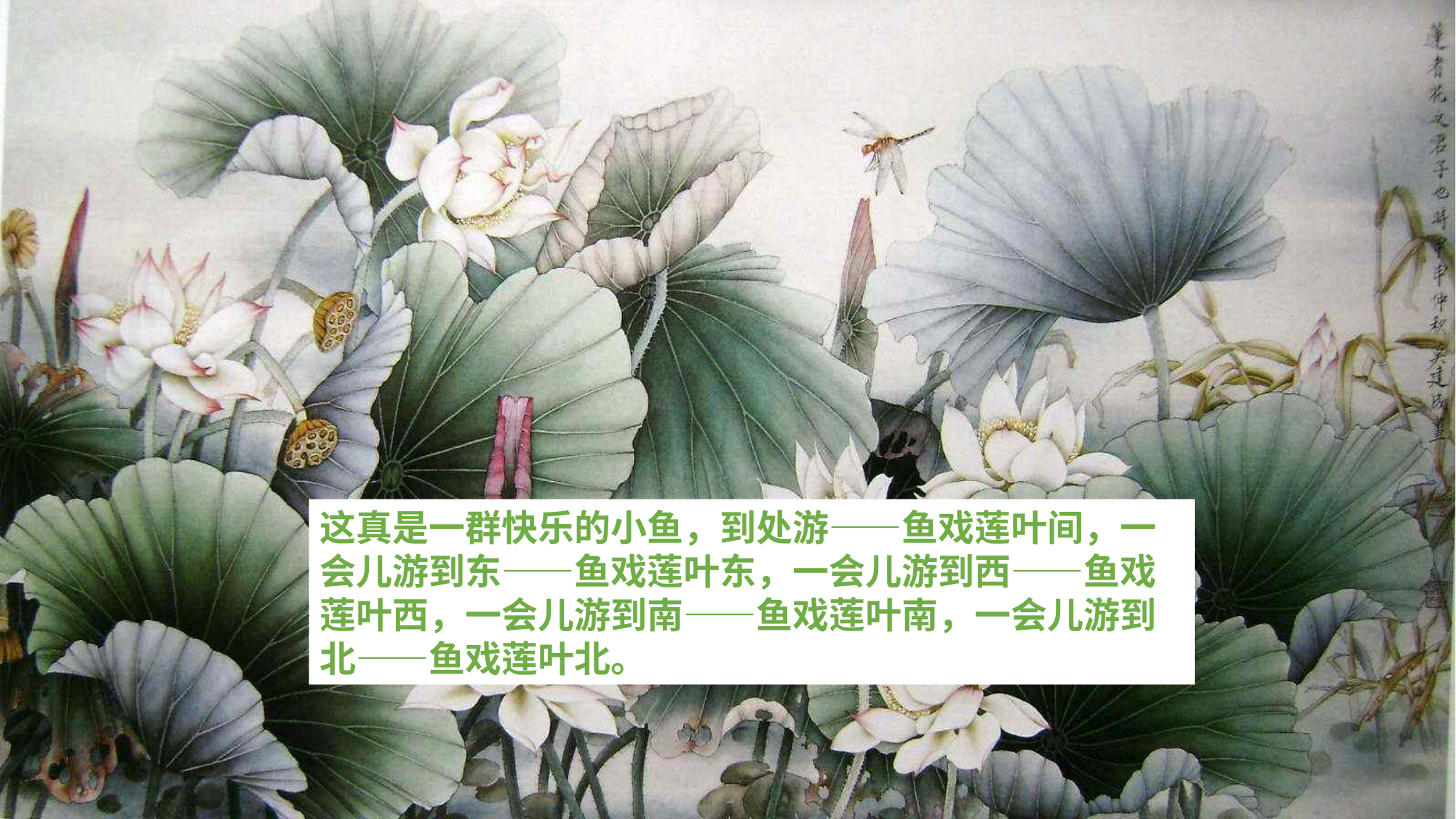

这真是一群快乐的小鱼，到处游——鱼戏莲叶间，一会儿游到东——鱼戏莲叶东，一会儿游到西——鱼戏莲叶西，一会儿游到南——鱼戏莲叶南，一会儿游到北——鱼戏莲叶北。